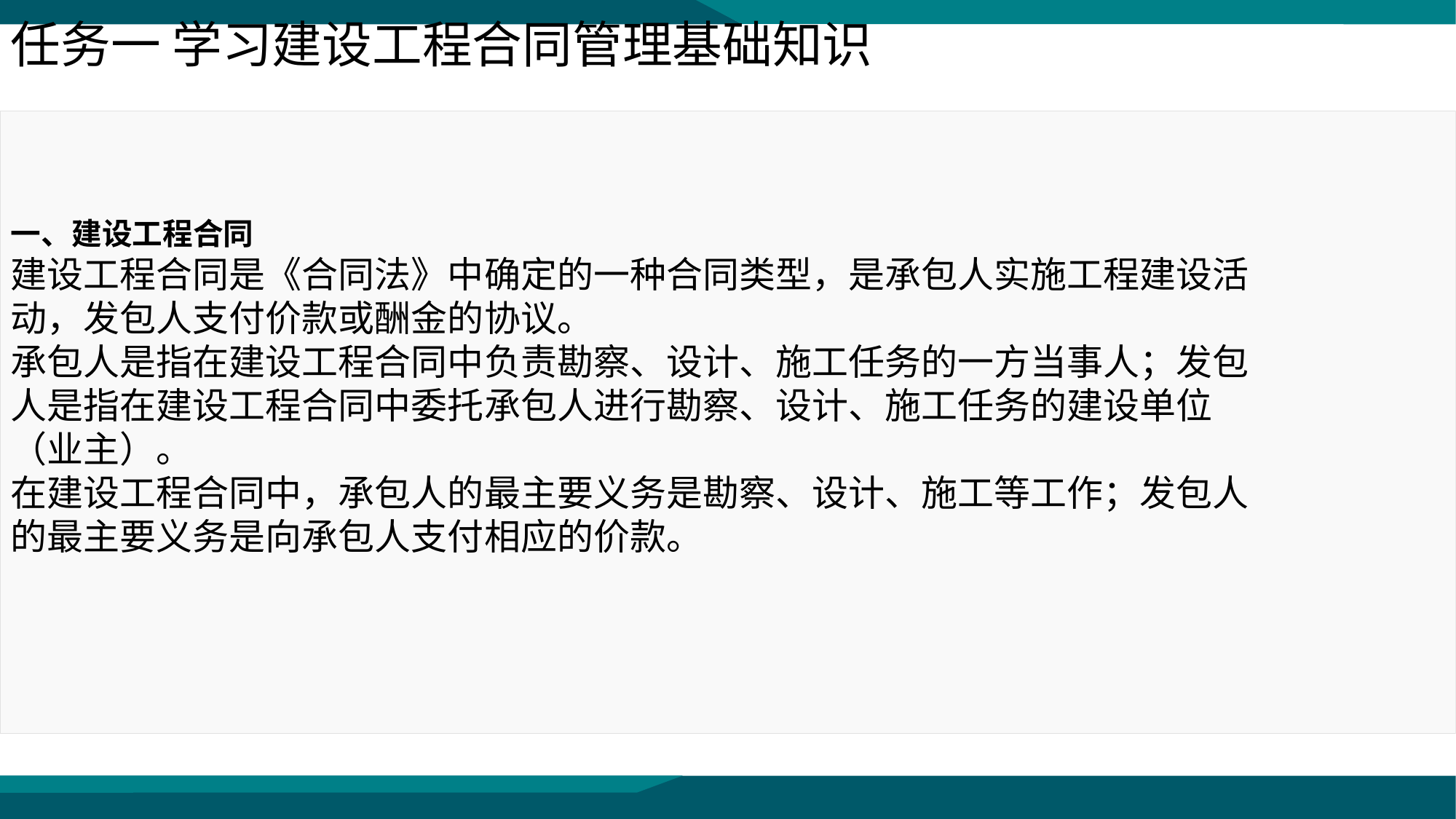

任务一 学习建设工程合同管理基础知识
一、建设工程合同
建设工程合同是《合同法》中确定的一种合同类型，是承包人实施工程建设活动，发包人支付价款或酬金的协议。
承包人是指在建设工程合同中负责勘察、设计、施工任务的一方当事人；发包人是指在建设工程合同中委托承包人进行勘察、设计、施工任务的建设单位（业主）。
在建设工程合同中，承包人的最主要义务是勘察、设计、施工等工作；发包人的最主要义务是向承包人支付相应的价款。